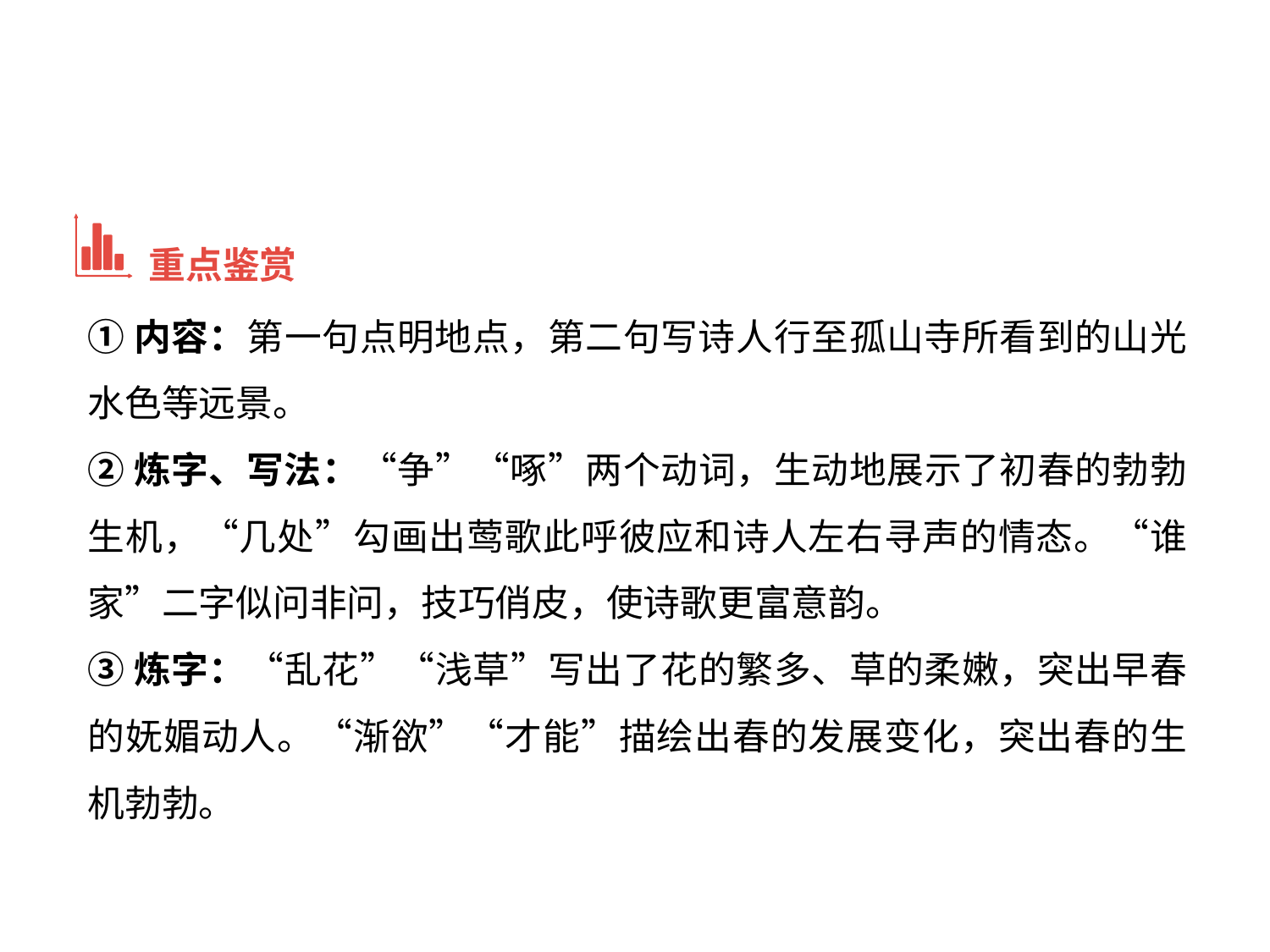

重点鉴赏
①内容：第一句点明地点，第二句写诗人行至孤山寺所看到的山光水色等远景。
②炼字、写法：“争”“啄”两个动词，生动地展示了初春的勃勃生机，“几处”勾画出莺歌此呼彼应和诗人左右寻声的情态。“谁家”二字似问非问，技巧俏皮，使诗歌更富意韵。
③炼字：“乱花”“浅草”写出了花的繁多、草的柔嫩，突出早春的妩媚动人。“渐欲”“才能”描绘出春的发展变化，突出春的生机勃勃。